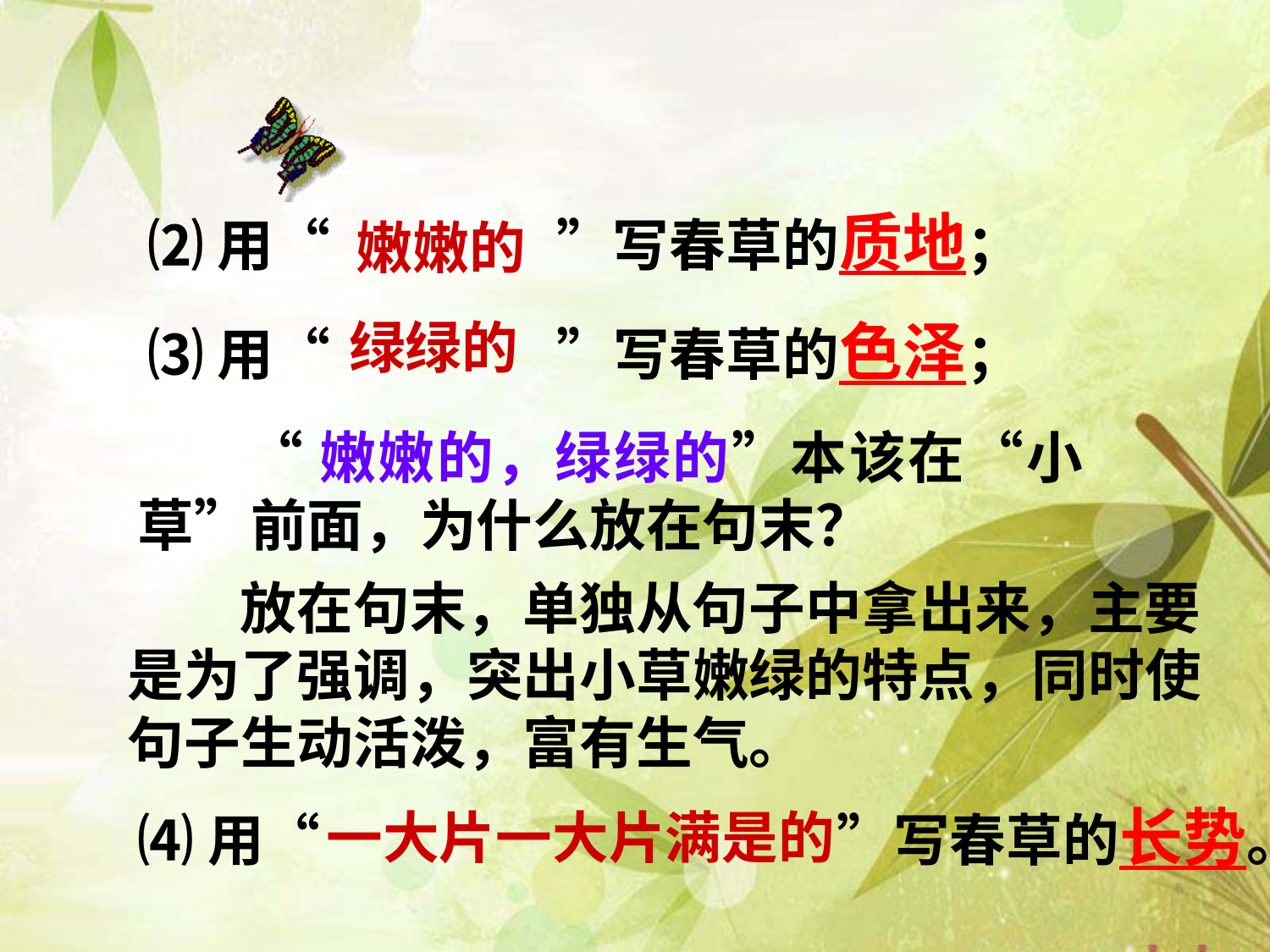

⑵用“　　　　”写春草的质地；
  嫩嫩的
⑶用“　　　　”写春草的色泽；
   绿绿的
       “嫩嫩的，绿绿的”本该在“小草”前面，为什么放在句末？

         放在句末，单独从句子中拿出来，主要是为了强调，突出小草嫩绿的特点，同时使句子生动活泼，富有生气。

⑷用“　　　　　　　　     ”写春草的长势。

  一大片一大片满是的